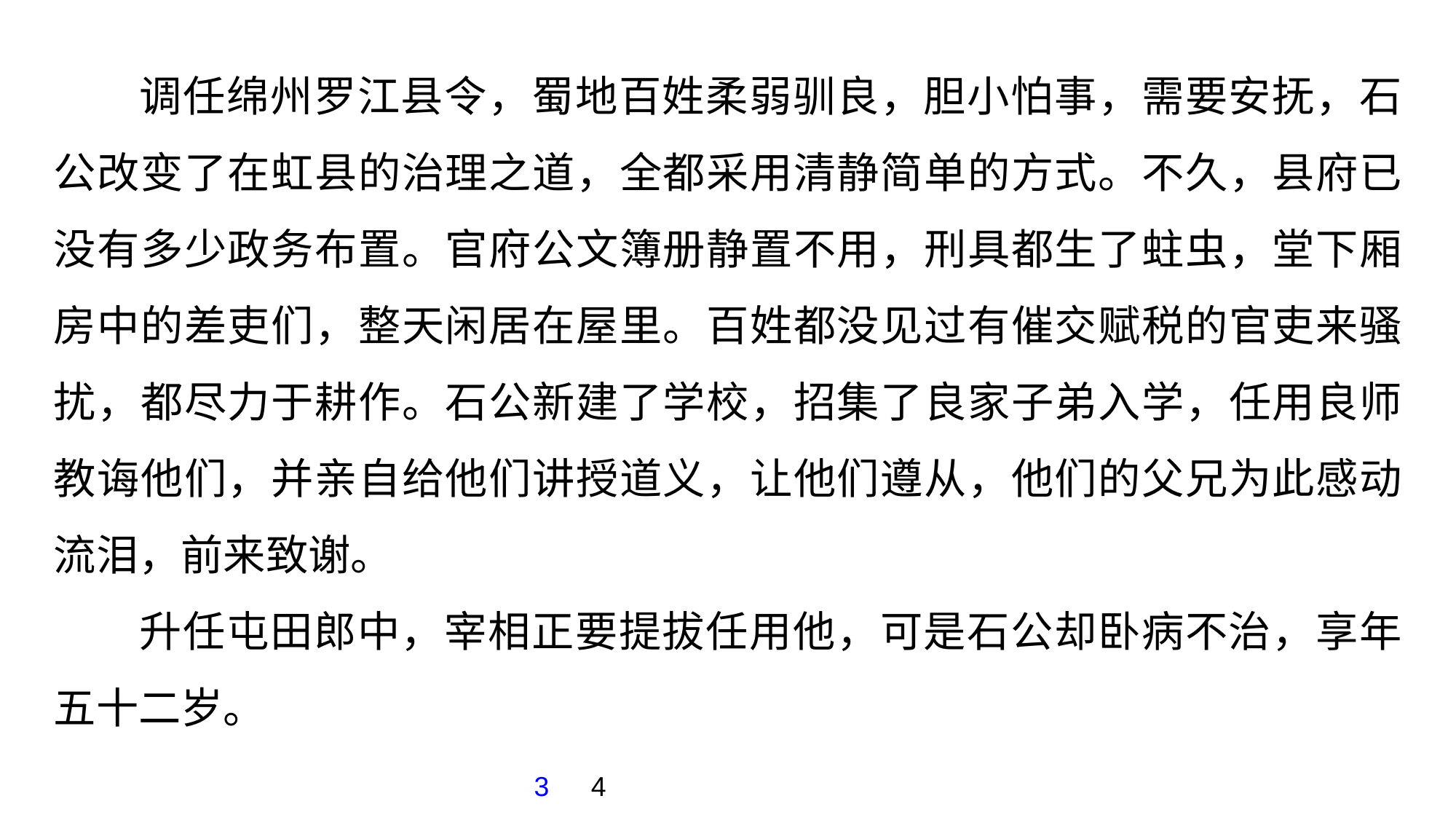

调任绵州罗江县令，蜀地百姓柔弱驯良，胆小怕事，需要安抚，石公改变了在虹县的治理之道，全都采用清静简单的方式。不久，县府已没有多少政务布置。官府公文簿册静置不用，刑具都生了蛀虫，堂下厢房中的差吏们，整天闲居在屋里。百姓都没见过有催交赋税的官吏来骚扰，都尽力于耕作。石公新建了学校，招集了良家子弟入学，任用良师教诲他们，并亲自给他们讲授道义，让他们遵从，他们的父兄为此感动流泪，前来致谢。
升任屯田郎中，宰相正要提拔任用他，可是石公却卧病不治，享年五十二岁。
3
4